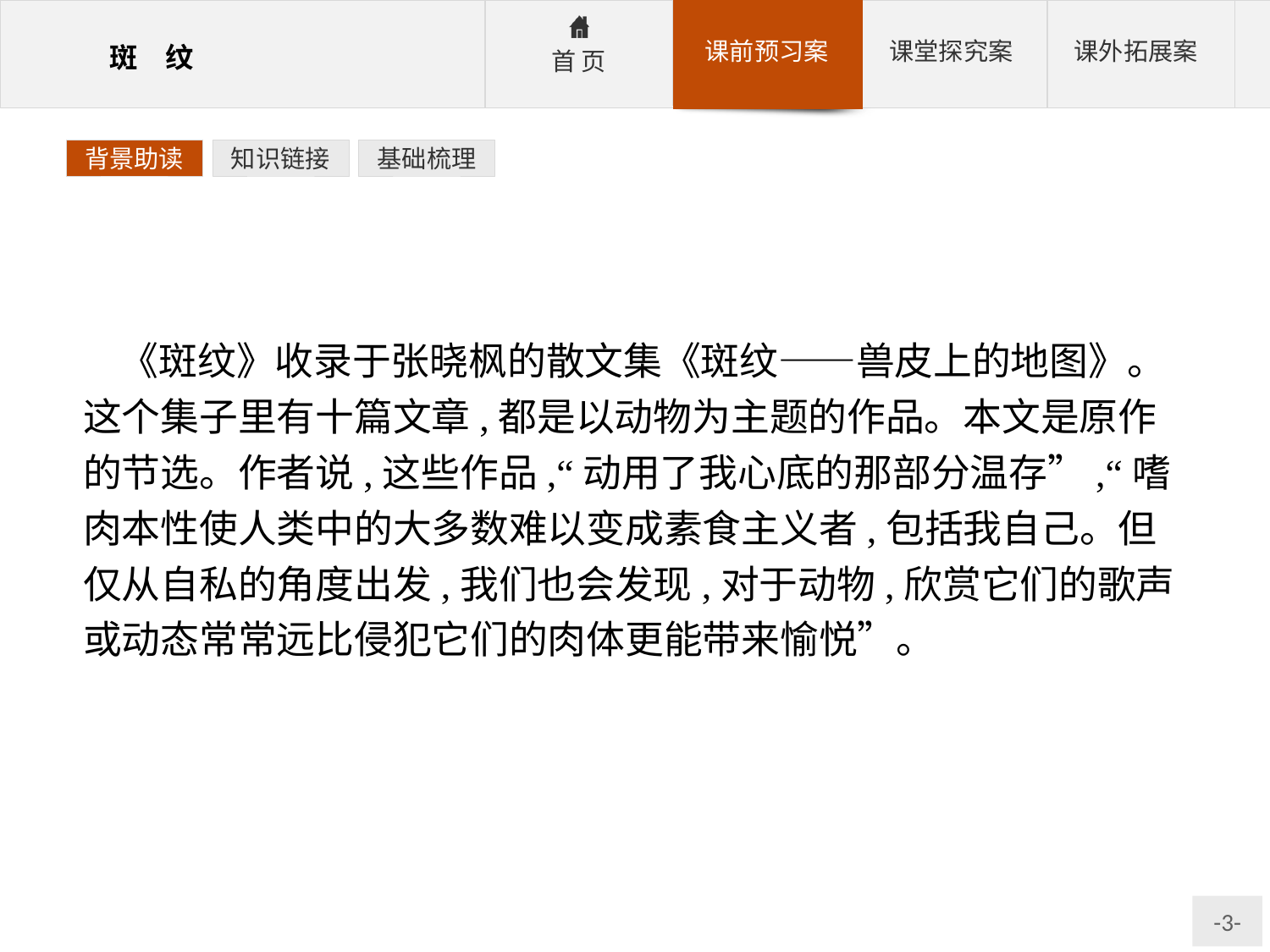

背景助读
知识链接
基础梳理
《斑纹》收录于张晓枫的散文集《斑纹——兽皮上的地图》。这个集子里有十篇文章,都是以动物为主题的作品。本文是原作的节选。作者说,这些作品,“动用了我心底的那部分温存”,“嗜肉本性使人类中的大多数难以变成素食主义者,包括我自己。但仅从自私的角度出发,我们也会发现,对于动物,欣赏它们的歌声或动态常常远比侵犯它们的肉体更能带来愉悦”。